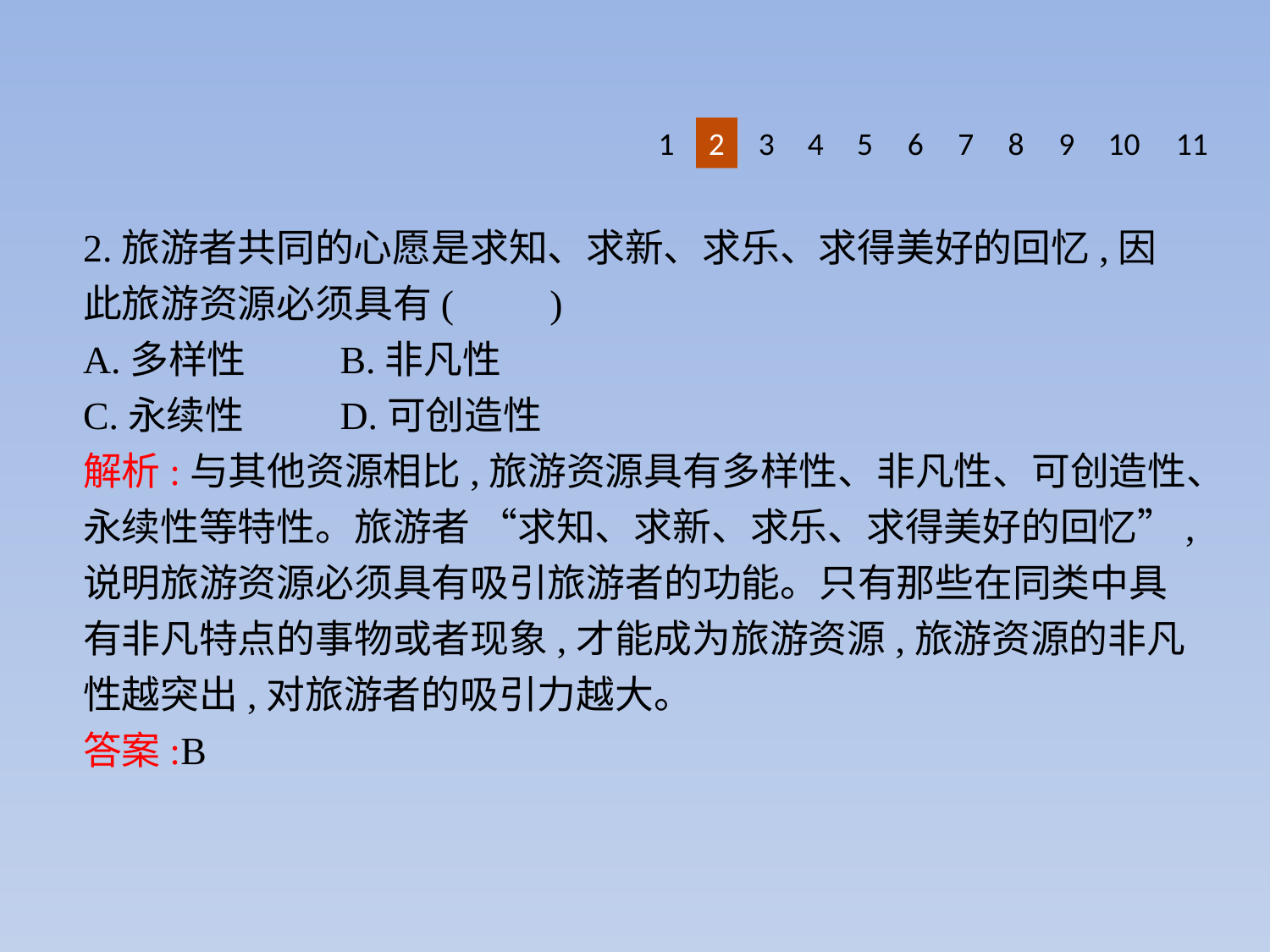

1
2
3
4
5
6
7
8
9
10
11
2.旅游者共同的心愿是求知、求新、求乐、求得美好的回忆,因此旅游资源必须具有(　　)
A.多样性	B.非凡性
C.永续性	D.可创造性
解析:与其他资源相比,旅游资源具有多样性、非凡性、可创造性、永续性等特性。旅游者 “求知、求新、求乐、求得美好的回忆”,说明旅游资源必须具有吸引旅游者的功能。只有那些在同类中具有非凡特点的事物或者现象,才能成为旅游资源,旅游资源的非凡性越突出,对旅游者的吸引力越大。
答案:B